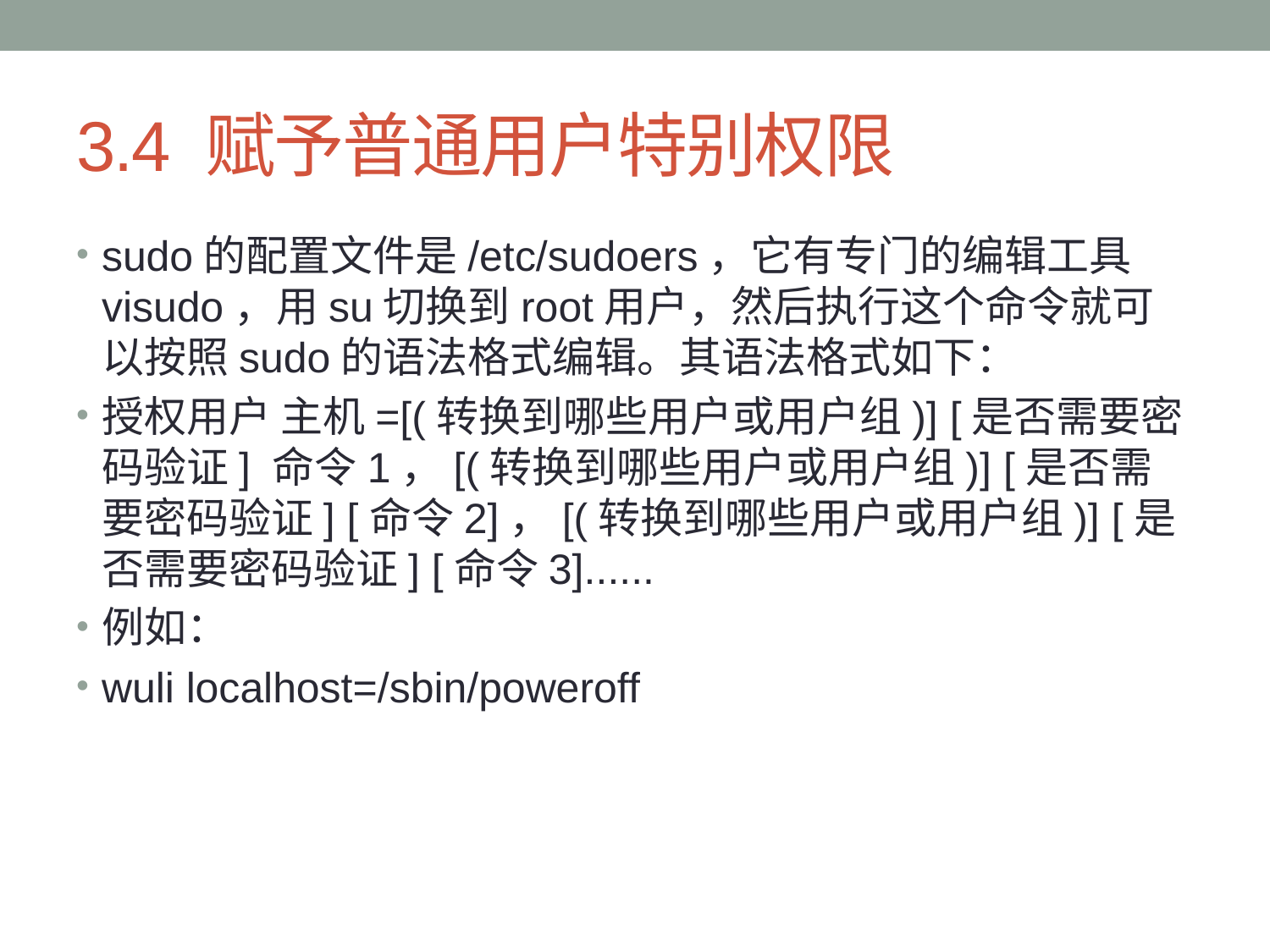

# 3.4 赋予普通用户特别权限
sudo的配置文件是/etc/sudoers，它有专门的编辑工具visudo，用su切换到root用户，然后执行这个命令就可以按照sudo的语法格式编辑。其语法格式如下：
授权用户 主机=[(转换到哪些用户或用户组)] [是否需要密码验证] 命令1，[(转换到哪些用户或用户组)] [是否需要密码验证] [命令2]，[(转换到哪些用户或用户组)] [是否需要密码验证] [命令3]......
例如：
wuli localhost=/sbin/poweroff